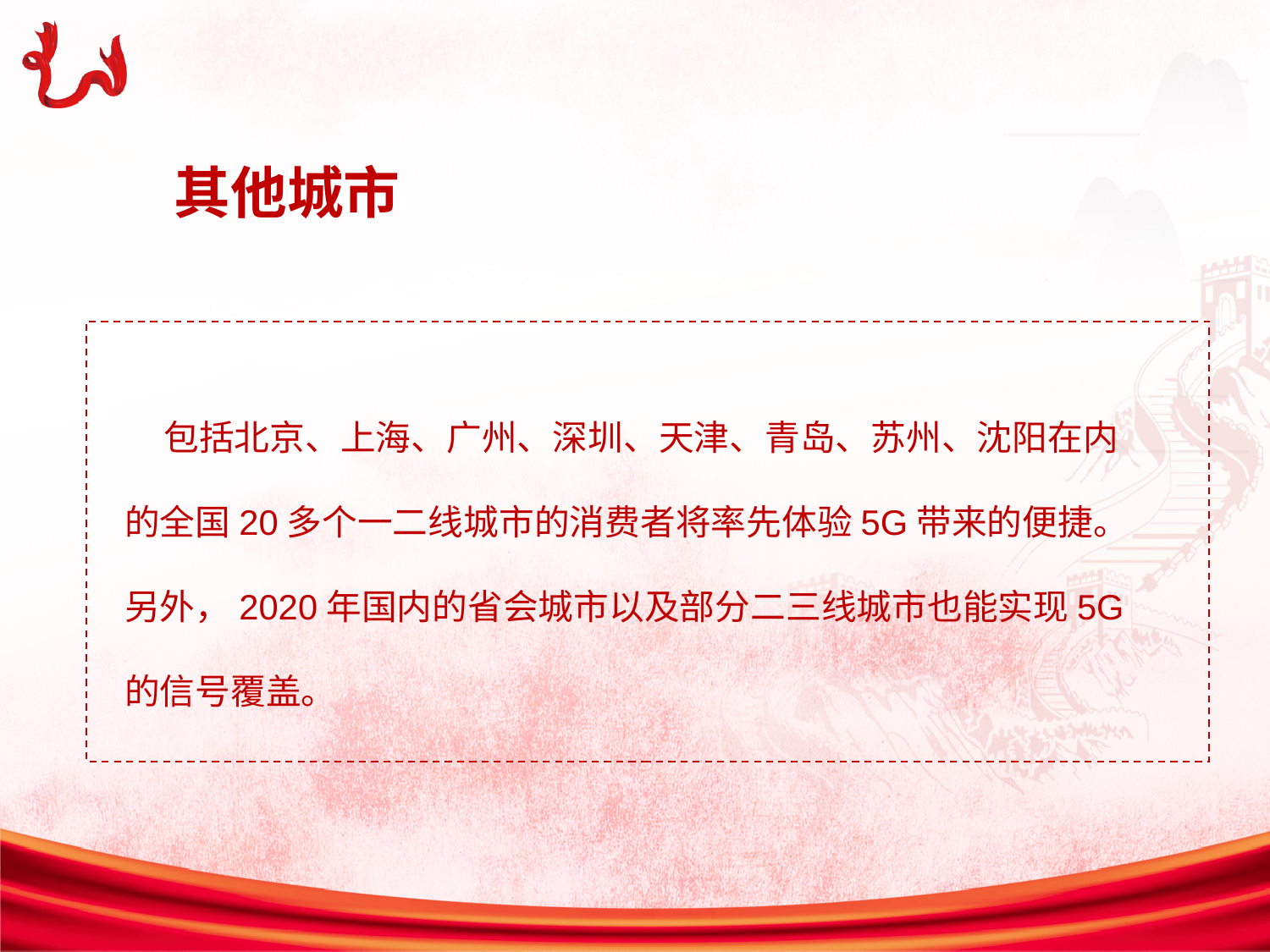

其他城市

   包括北京、上海、广州、深圳、天津、青岛、苏州、沈阳在内的全国20多个一二线城市的消费者将率先体验5G带来的便捷。另外，2020年国内的省会城市以及部分二三线城市也能实现5G的信号覆盖。